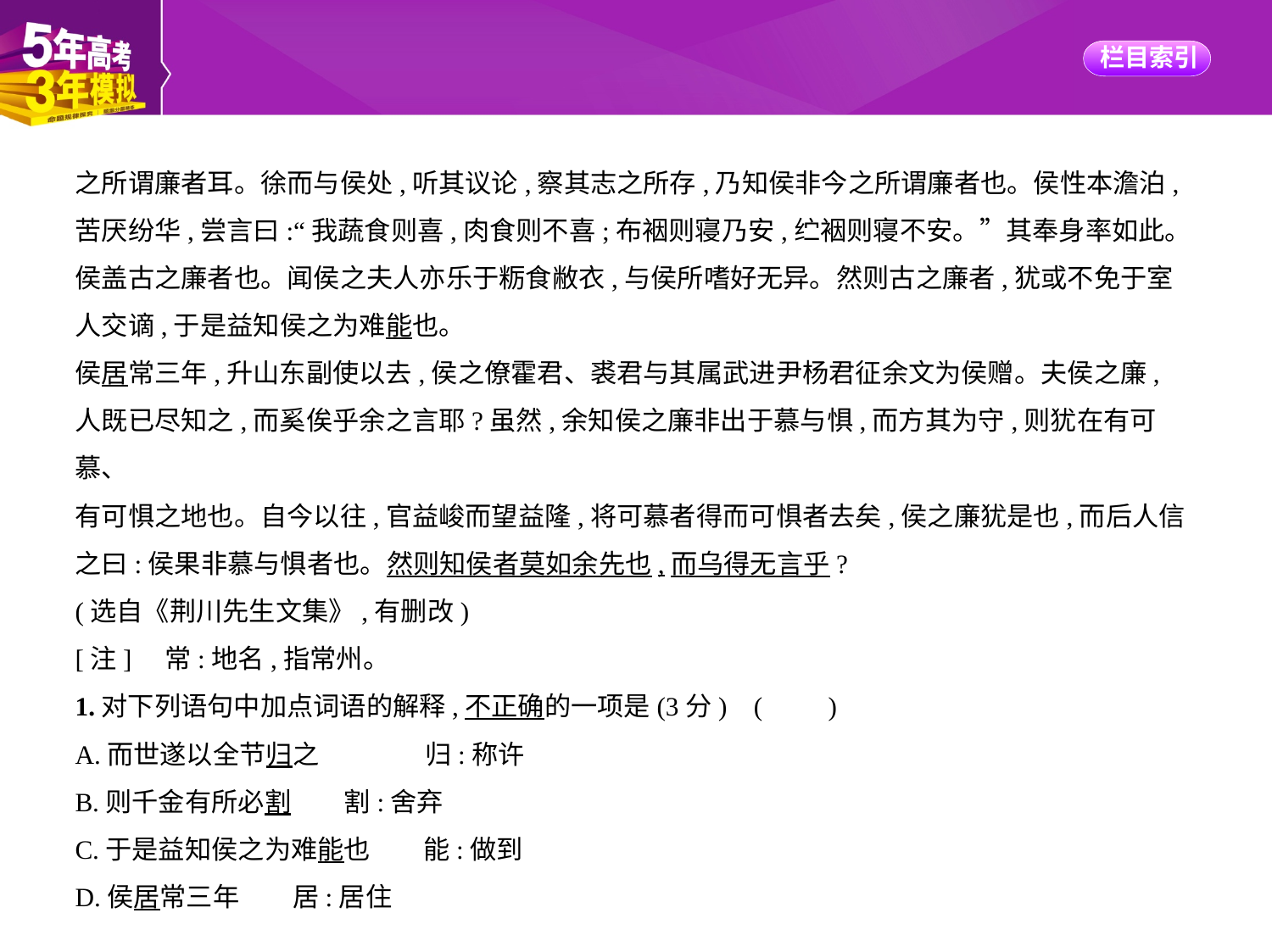

之所谓廉者耳。徐而与侯处,听其议论,察其志之所存,乃知侯非今之所谓廉者也。侯性本澹泊,
苦厌纷华,尝言曰:“我蔬食则喜,肉食则不喜;布裀则寝乃安,纻裀则寝不安。”其奉身率如此。
侯盖古之廉者也。闻侯之夫人亦乐于粝食敝衣,与侯所嗜好无异。然则古之廉者,犹或不免于室
人交谪,于是益知侯之为难能也。
侯居常三年,升山东副使以去,侯之僚霍君、裘君与其属武进尹杨君征余文为侯赠。夫侯之廉,
人既已尽知之,而奚俟乎余之言耶?虽然,余知侯之廉非出于慕与惧,而方其为守,则犹在有可慕、
有可惧之地也。自今以往,官益峻而望益隆,将可慕者得而可惧者去矣,侯之廉犹是也,而后人信
之曰:侯果非慕与惧者也。然则知侯者莫如余先也,而乌得无言乎?
(选自《荆川先生文集》,有删改)
[注]　常:地名,指常州。
1.对下列语句中加点词语的解释,不正确的一项是(3分) (　　)
A.而世遂以全节归之　　　　归:称许
B.则千金有所必割　　割:舍弃
C.于是益知侯之为难能也　　能:做到
D.侯居常三年　　居:居住